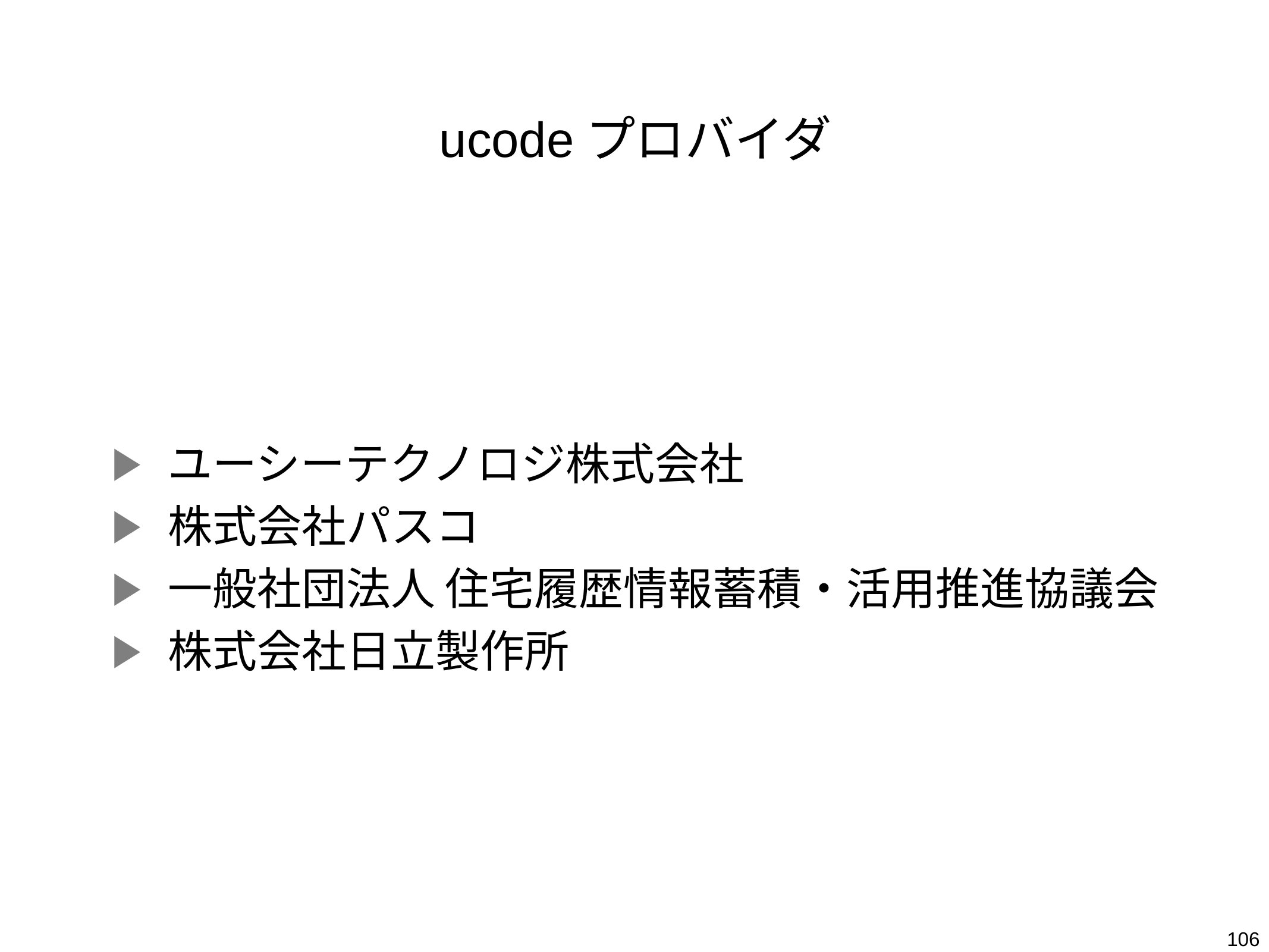

# ucodeプロバイダ
ユーシーテクノロジ株式会社
株式会社パスコ
一般社団法人 住宅履歴情報蓄積・活用推進協議会
株式会社日立製作所
106